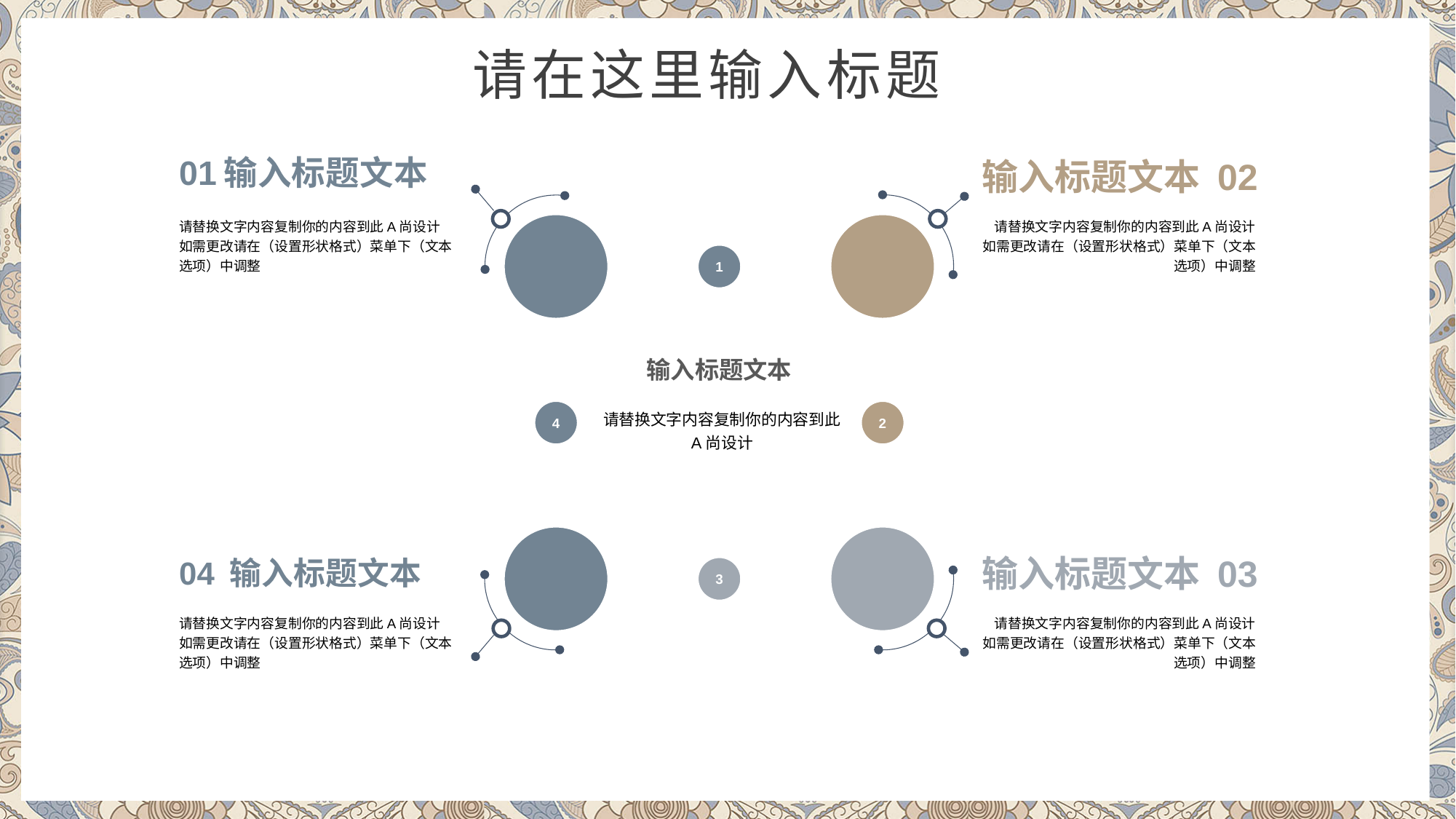

01输入标题文本
请替换文字内容复制你的内容到此A尚设计如需更改请在（设置形状格式）菜单下（文本选项）中调整

输入标题文本 02
请替换文字内容复制你的内容到此A尚设计如需更改请在（设置形状格式）菜单下（文本选项）中调整

1
输入标题文本
请替换文字内容复制你的内容到此
A尚设计
4
2
3

04 输入标题文本
请替换文字内容复制你的内容到此A尚设计如需更改请在（设置形状格式）菜单下（文本选项）中调整

输入标题文本 03
请替换文字内容复制你的内容到此A尚设计如需更改请在（设置形状格式）菜单下（文本选项）中调整